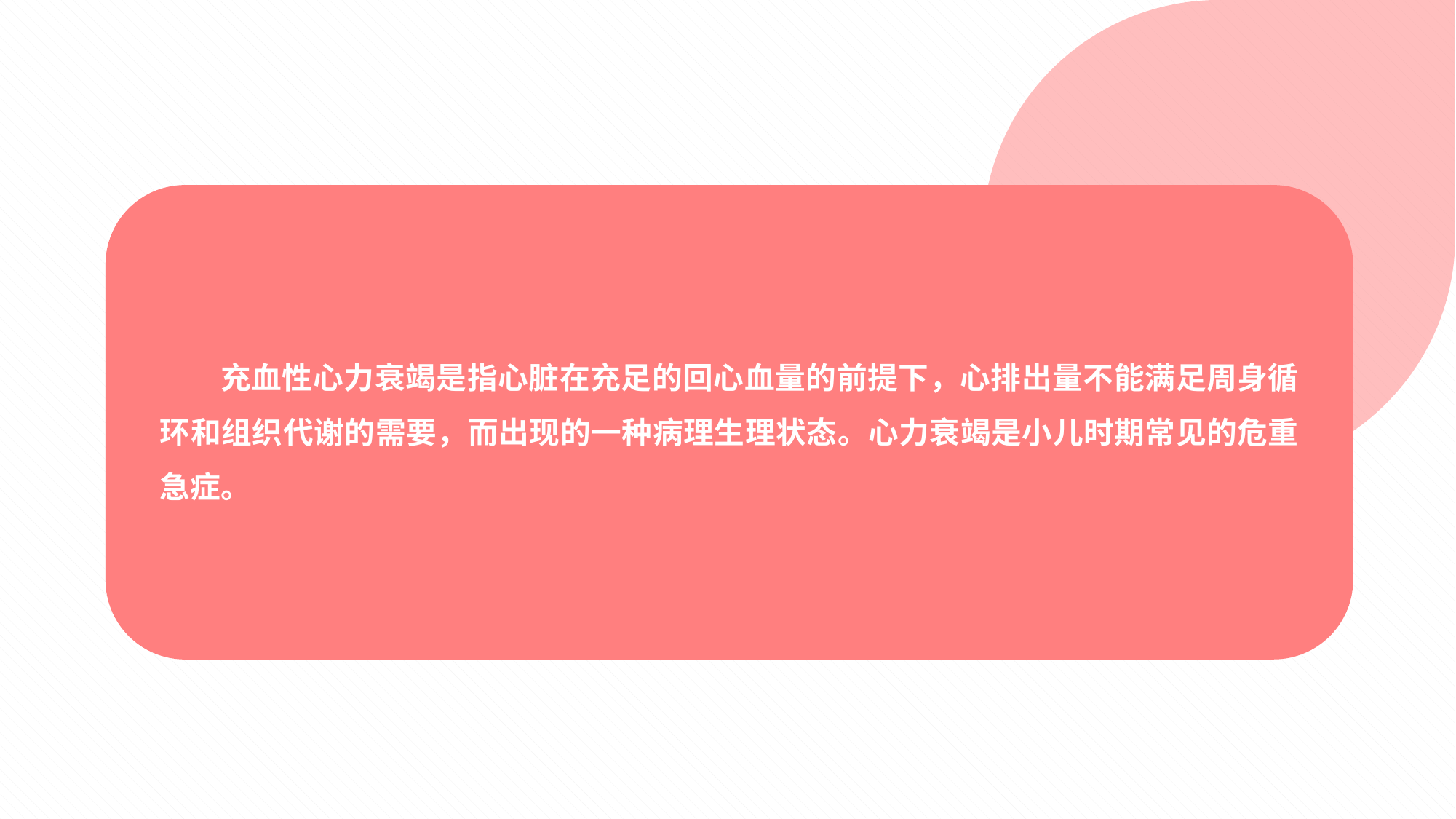

充血性心力衰竭是指心脏在充足的回心血量的前提下，心排出量不能满足周身循环和组织代谢的需要，而出现的一种病理生理状态。心力衰竭是小儿时期常见的危重急症。